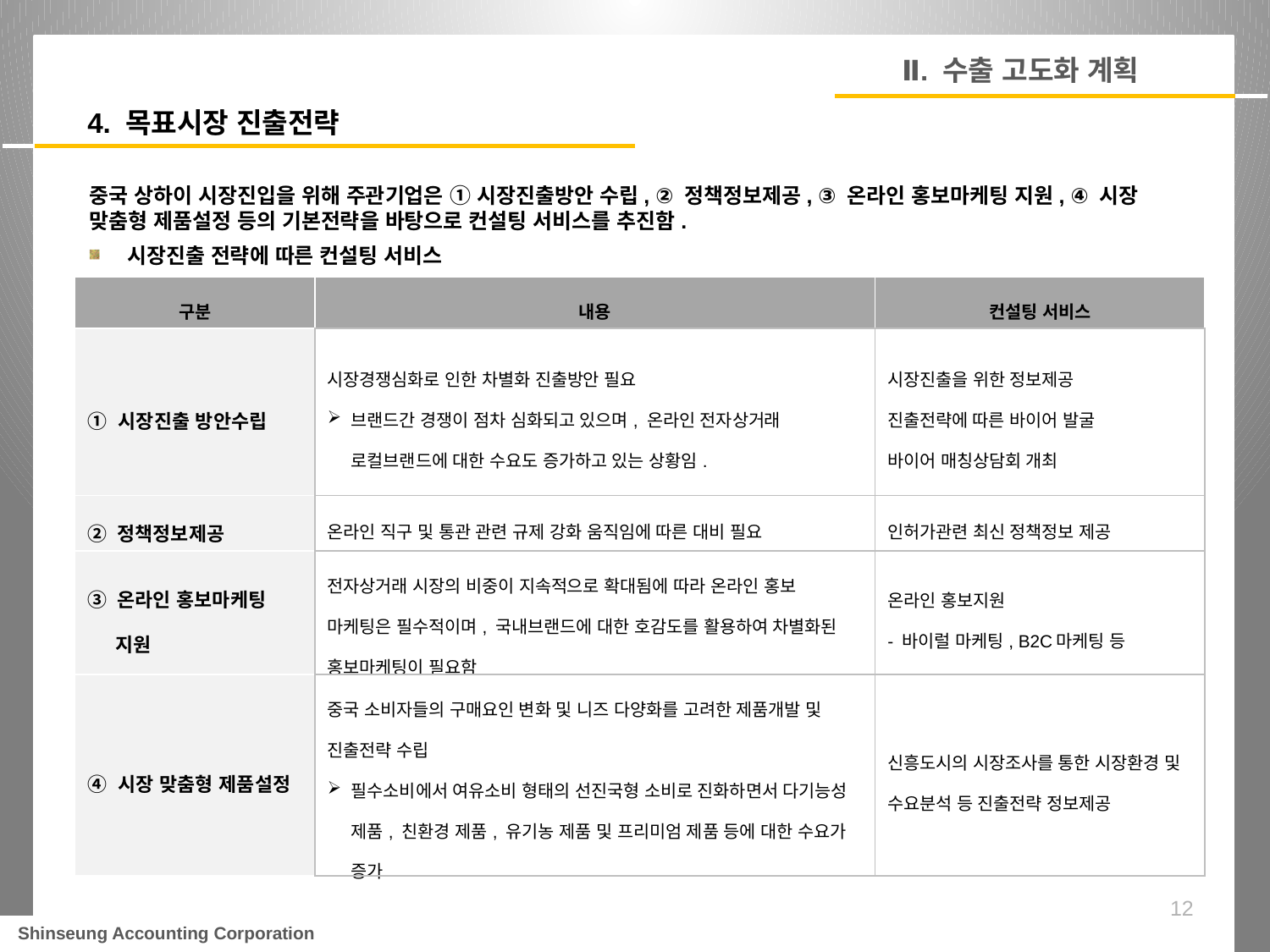

Ⅱ. 수출 고도화 계획
4. 목표시장 진출전략
중국 상하이 시장진입을 위해 주관기업은 ① 시장진출방안 수립, ② 정책정보제공, ③ 온라인 홍보마케팅 지원, ④ 시장 맞춤형 제품설정 등의 기본전략을 바탕으로 컨설팅 서비스를 추진함.
시장진출 전략에 따른 컨설팅 서비스
| 구분 | 내용 | 컨설팅 서비스 |
| --- | --- | --- |
| ① 시장진출 방안수립 | 시장경쟁심화로 인한 차별화 진출방안 필요 브랜드간 경쟁이 점차 심화되고 있으며, 온라인 전자상거래 로컬브랜드에 대한 수요도 증가하고 있는 상황임. | 시장진출을 위한 정보제공 진출전략에 따른 바이어 발굴 바이어 매칭상담회 개최 |
| ② 정책정보제공 | 온라인 직구 및 통관 관련 규제 강화 움직임에 따른 대비 필요 | 인허가관련 최신 정책정보 제공 |
| ③ 온라인 홍보마케팅 지원 | 전자상거래 시장의 비중이 지속적으로 확대됨에 따라 온라인 홍보 마케팅은 필수적이며, 국내브랜드에 대한 호감도를 활용하여 차별화된 홍보마케팅이 필요함 | 온라인 홍보지원 - 바이럴 마케팅, B2C마케팅 등 |
| ④ 시장 맞춤형 제품설정 | 중국 소비자들의 구매요인 변화 및 니즈 다양화를 고려한 제품개발 및 진출전략 수립 필수소비에서 여유소비 형태의 선진국형 소비로 진화하면서 다기능성 제품, 친환경 제품, 유기농 제품 및 프리미엄 제품 등에 대한 수요가 증가 | 신흥도시의 시장조사를 통한 시장환경 및 수요분석 등 진출전략 정보제공 |
12